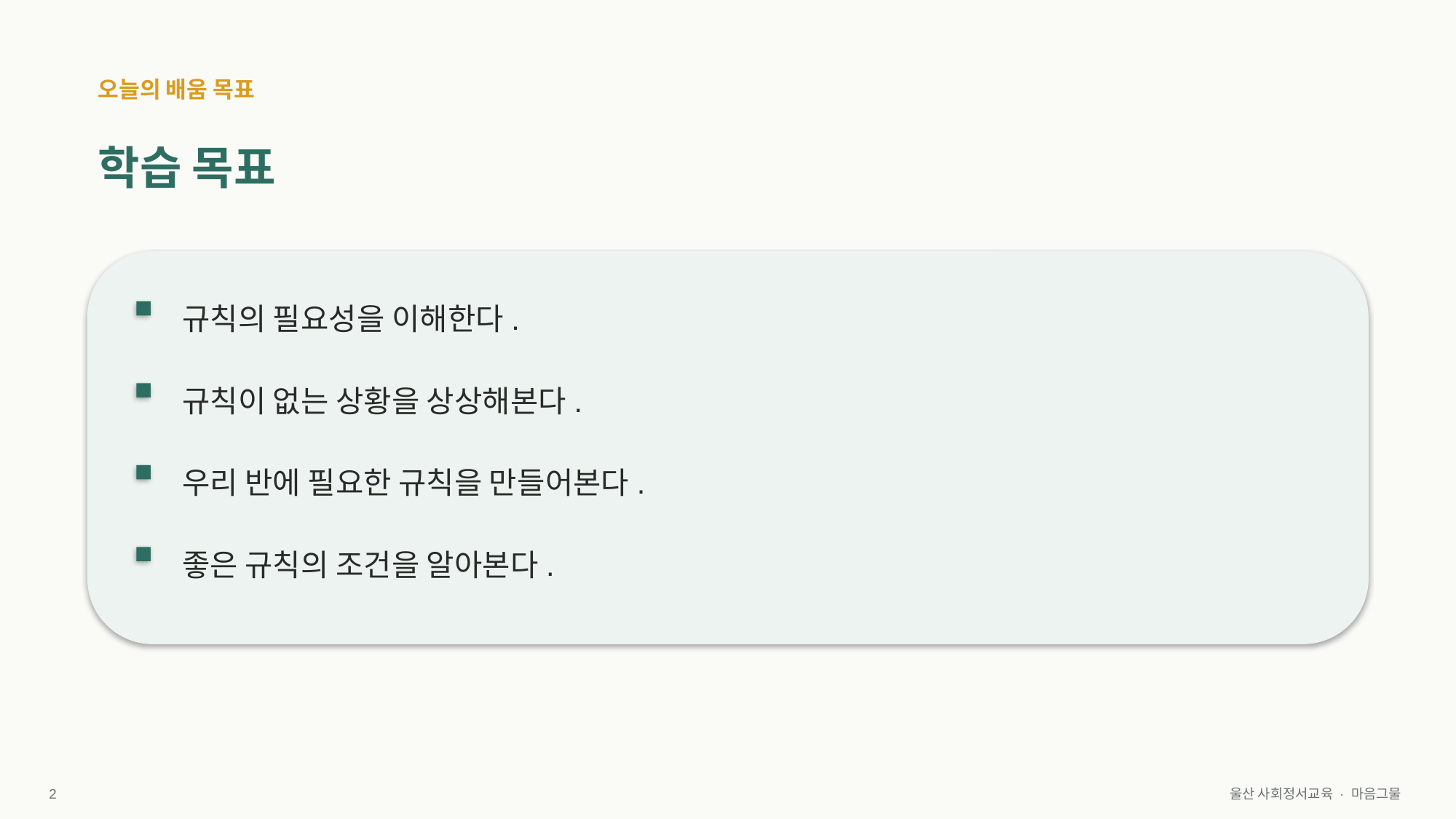

오늘의 배움 목표
학습 목표

규칙의 필요성을 이해한다.

규칙이 없는 상황을 상상해본다.

우리 반에 필요한 규칙을 만들어본다.

좋은 규칙의 조건을 알아본다.

2
울산 사회정서교육 · 마음그물